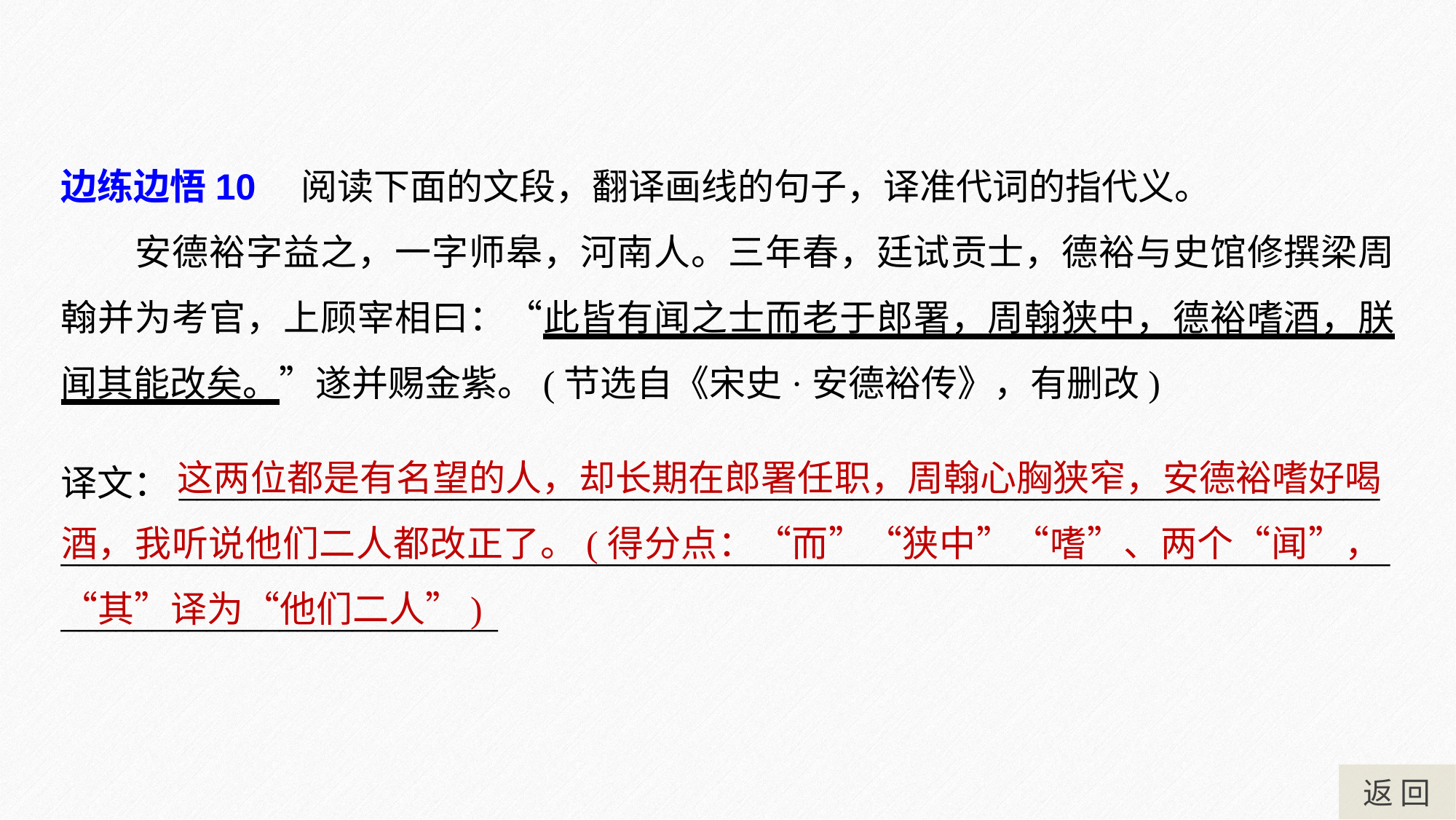

边练边悟10　阅读下面的文段，翻译画线的句子，译准代词的指代义。
安德裕字益之，一字师皋，河南人。三年春，廷试贡士，德裕与史馆修撰梁周翰并为考官，上顾宰相曰：“此皆有闻之士而老于郎署，周翰狭中，德裕嗜酒，朕闻其能改矣。”遂并赐金紫。(节选自《宋史·安德裕传》，有删改)
             这两位都是有名望的人，却长期在郎署任职，周翰心胸狭窄，安德裕嗜好喝酒，我听说他们二人都改正了。(得分点：“而”“狭中”“嗜”、两个“闻”，“其”译为“他们二人”)
译文：__________________________________________________________________
_________________________________________________________________________________________________
返 回